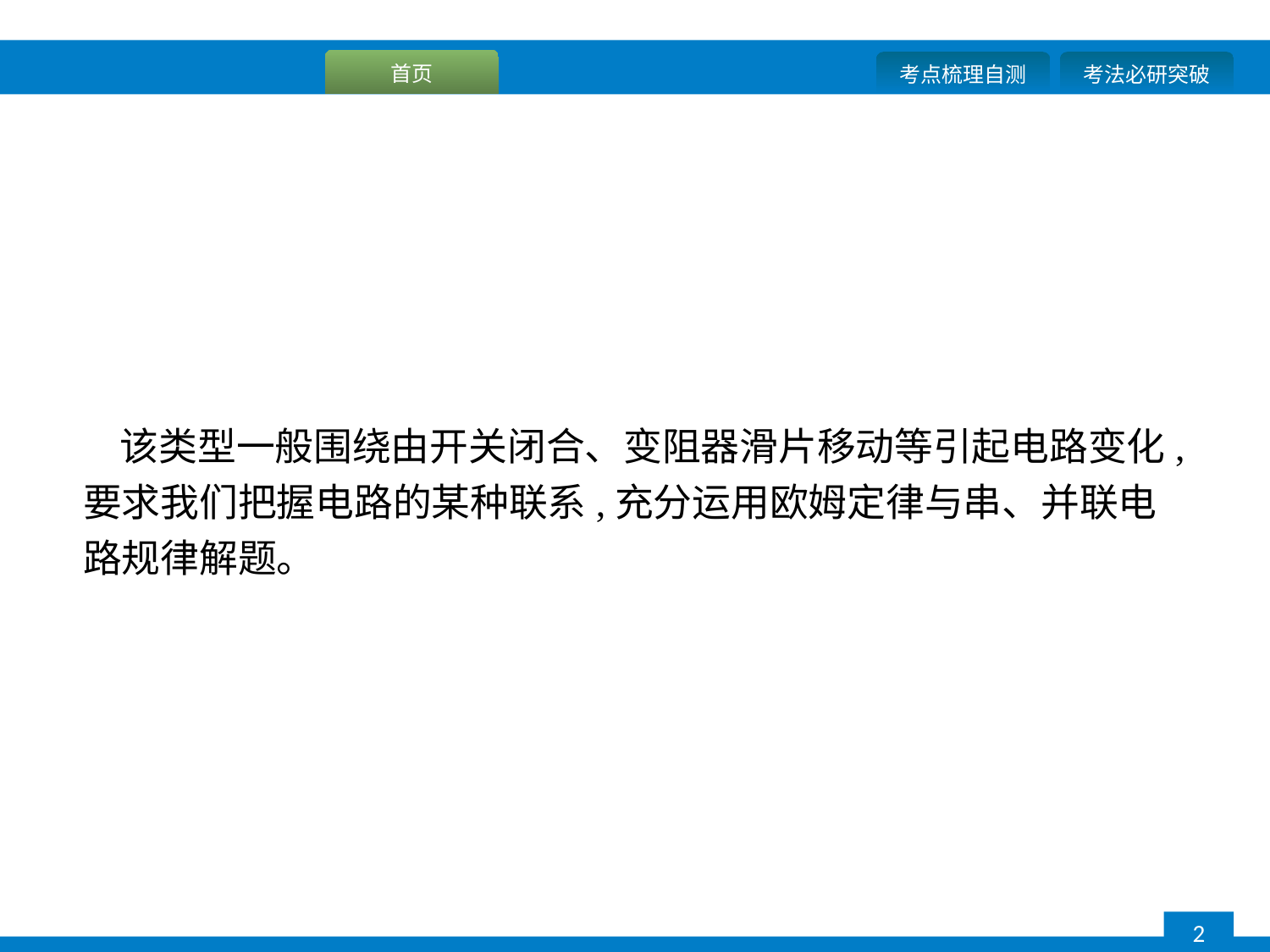

该类型一般围绕由开关闭合、变阻器滑片移动等引起电路变化,要求我们把握电路的某种联系,充分运用欧姆定律与串、并联电路规律解题。